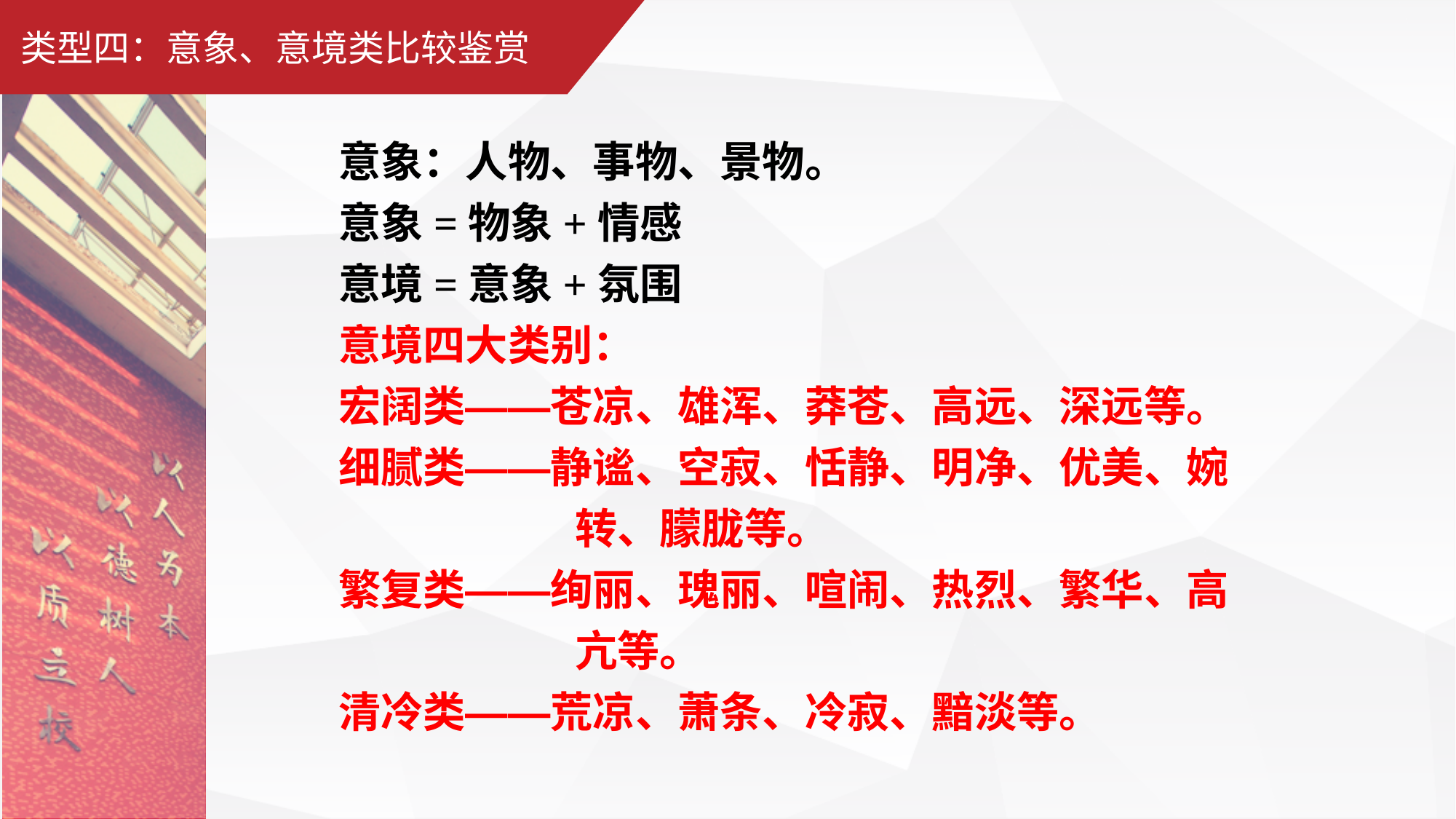

类型四：意象、意境类比较鉴赏
 意象：人物、事物、景物。
 意象=物象+情感
 意境=意象+氛围
 意境四大类别：
 宏阔类——苍凉、雄浑、莽苍、高远、深远等。
 细腻类——静谧、空寂、恬静、明净、优美、婉
                     转、朦胧等。
 繁复类——绚丽、瑰丽、喧闹、热烈、繁华、高
                     亢等。
 清冷类——荒凉、萧条、冷寂、黯淡等。